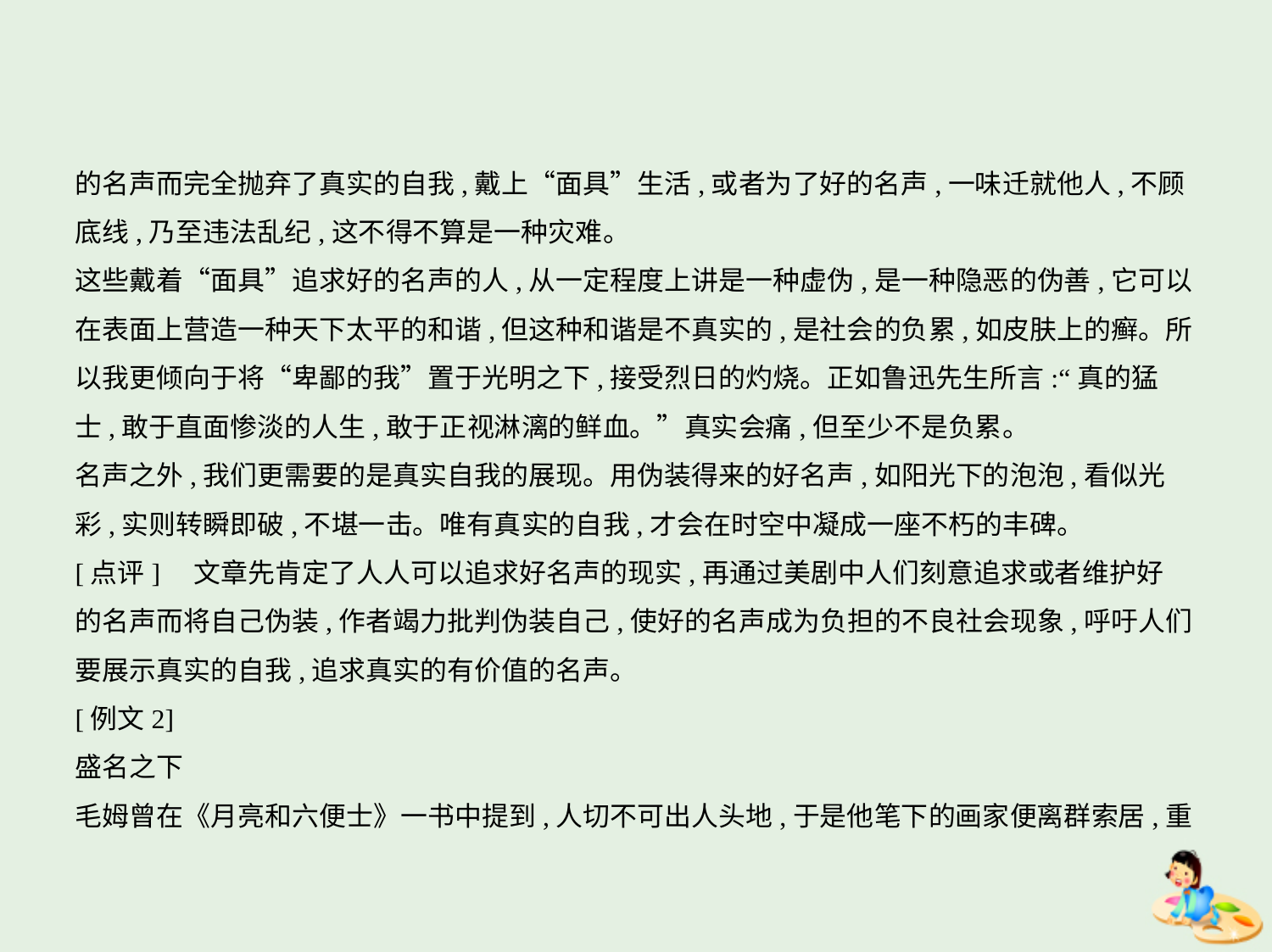

的名声而完全抛弃了真实的自我,戴上“面具”生活,或者为了好的名声,一味迁就他人,不顾
底线,乃至违法乱纪,这不得不算是一种灾难。
这些戴着“面具”追求好的名声的人,从一定程度上讲是一种虚伪,是一种隐恶的伪善,它可以
在表面上营造一种天下太平的和谐,但这种和谐是不真实的,是社会的负累,如皮肤上的癣。所
以我更倾向于将“卑鄙的我”置于光明之下,接受烈日的灼烧。正如鲁迅先生所言:“真的猛
士,敢于直面惨淡的人生,敢于正视淋漓的鲜血。”真实会痛,但至少不是负累。
名声之外,我们更需要的是真实自我的展现。用伪装得来的好名声,如阳光下的泡泡,看似光
彩,实则转瞬即破,不堪一击。唯有真实的自我,才会在时空中凝成一座不朽的丰碑。
[点评]　文章先肯定了人人可以追求好名声的现实,再通过美剧中人们刻意追求或者维护好
的名声而将自己伪装,作者竭力批判伪装自己,使好的名声成为负担的不良社会现象,呼吁人们
要展示真实的自我,追求真实的有价值的名声。
[例文2]
盛名之下
毛姆曾在《月亮和六便士》一书中提到,人切不可出人头地,于是他笔下的画家便离群索居,重